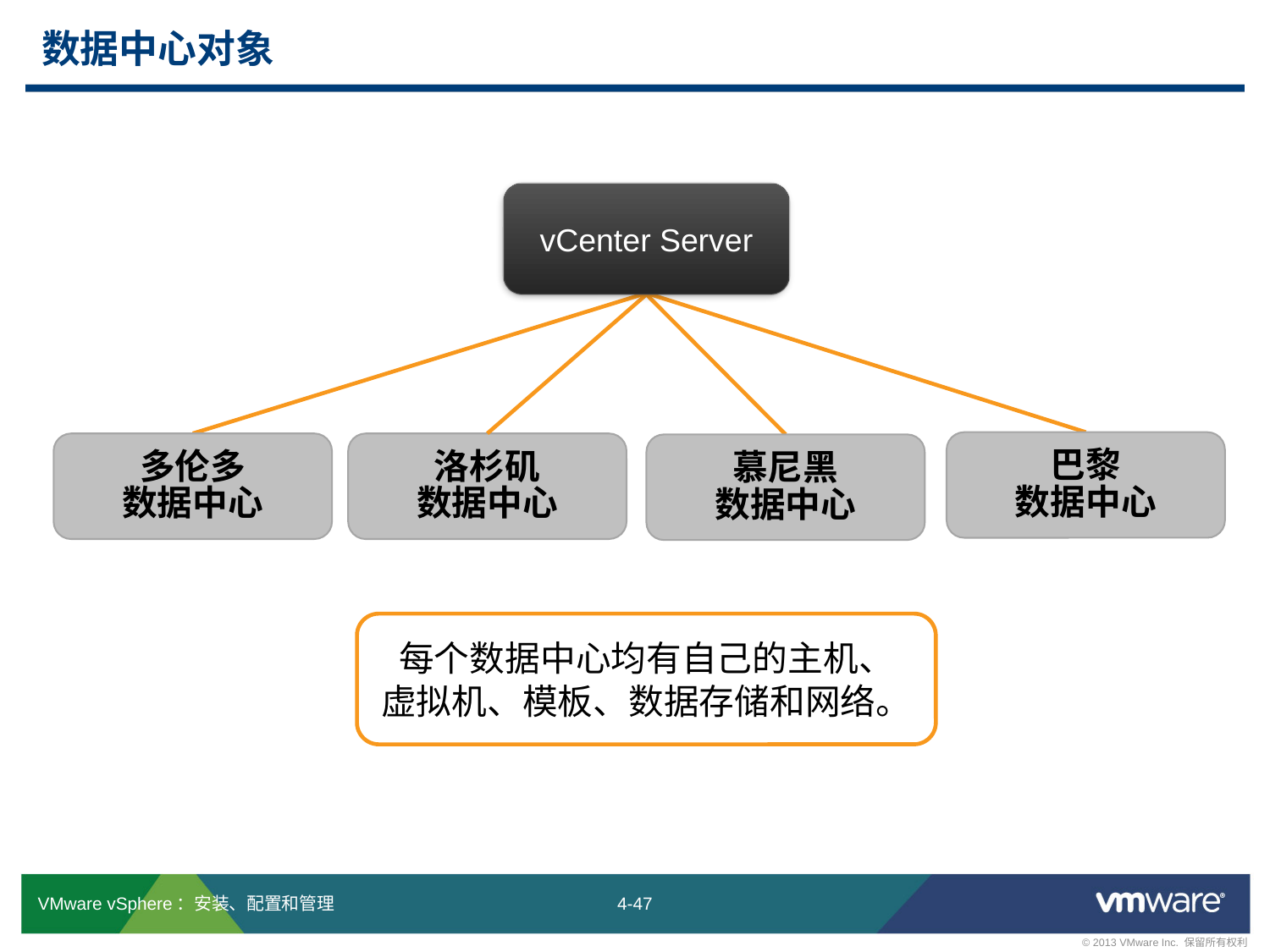

# 数据中心对象
vCenter Server
巴黎
数据中心
多伦多
数据中心
洛杉矶
数据中心
慕尼黑
数据中心
每个数据中心均有自己的主机、
虚拟机、模板、数据存储和网络。